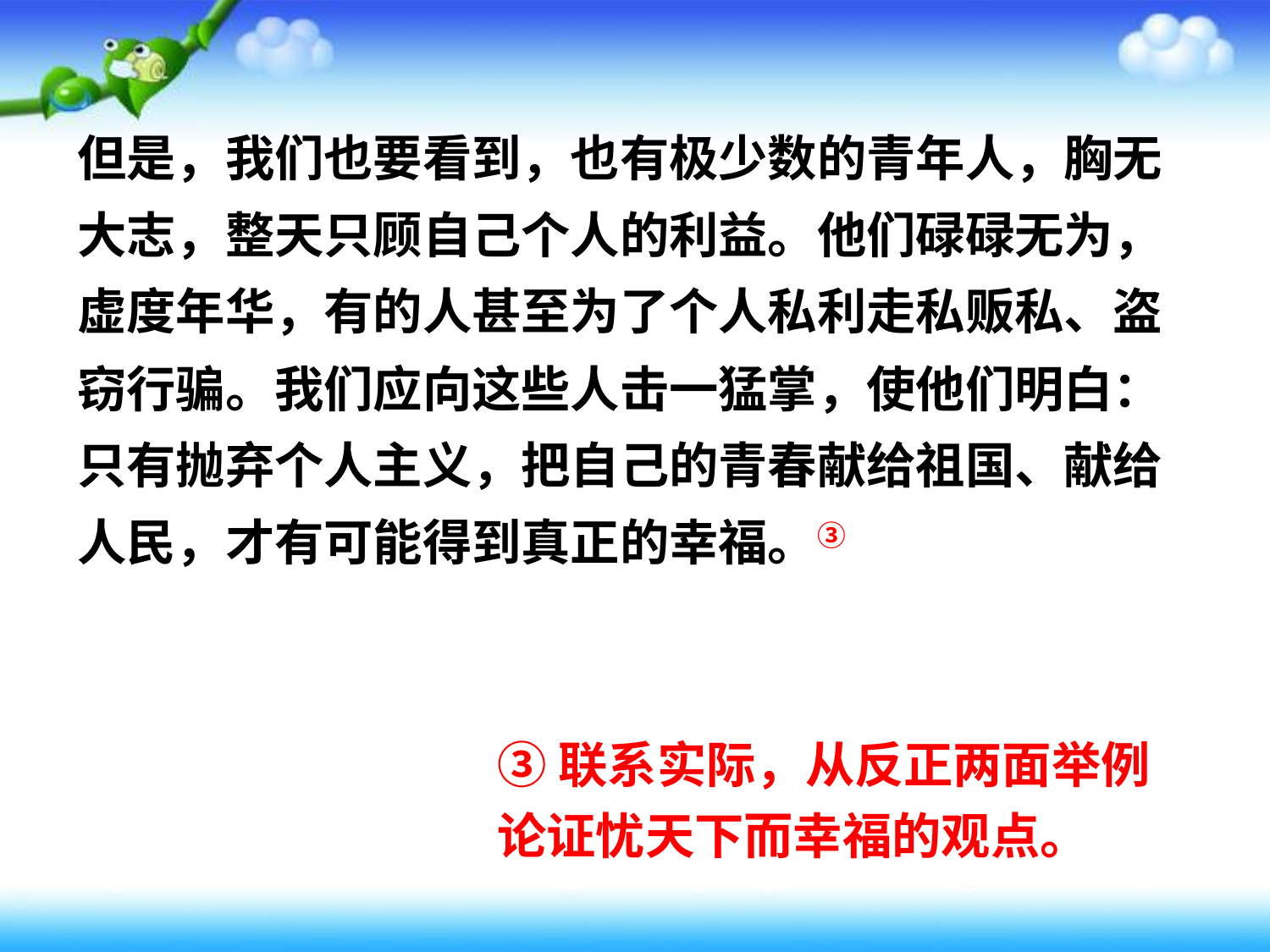

但是，我们也要看到，也有极少数的青年人，胸无大志，整天只顾自己个人的利益。他们碌碌无为，虚度年华，有的人甚至为了个人私利走私贩私、盗窃行骗。我们应向这些人击一猛掌，使他们明白：只有抛弃个人主义，把自己的青春献给祖国、献给人民，才有可能得到真正的幸福。③
③联系实际，从反正两面举例论证忧天下而幸福的观点。